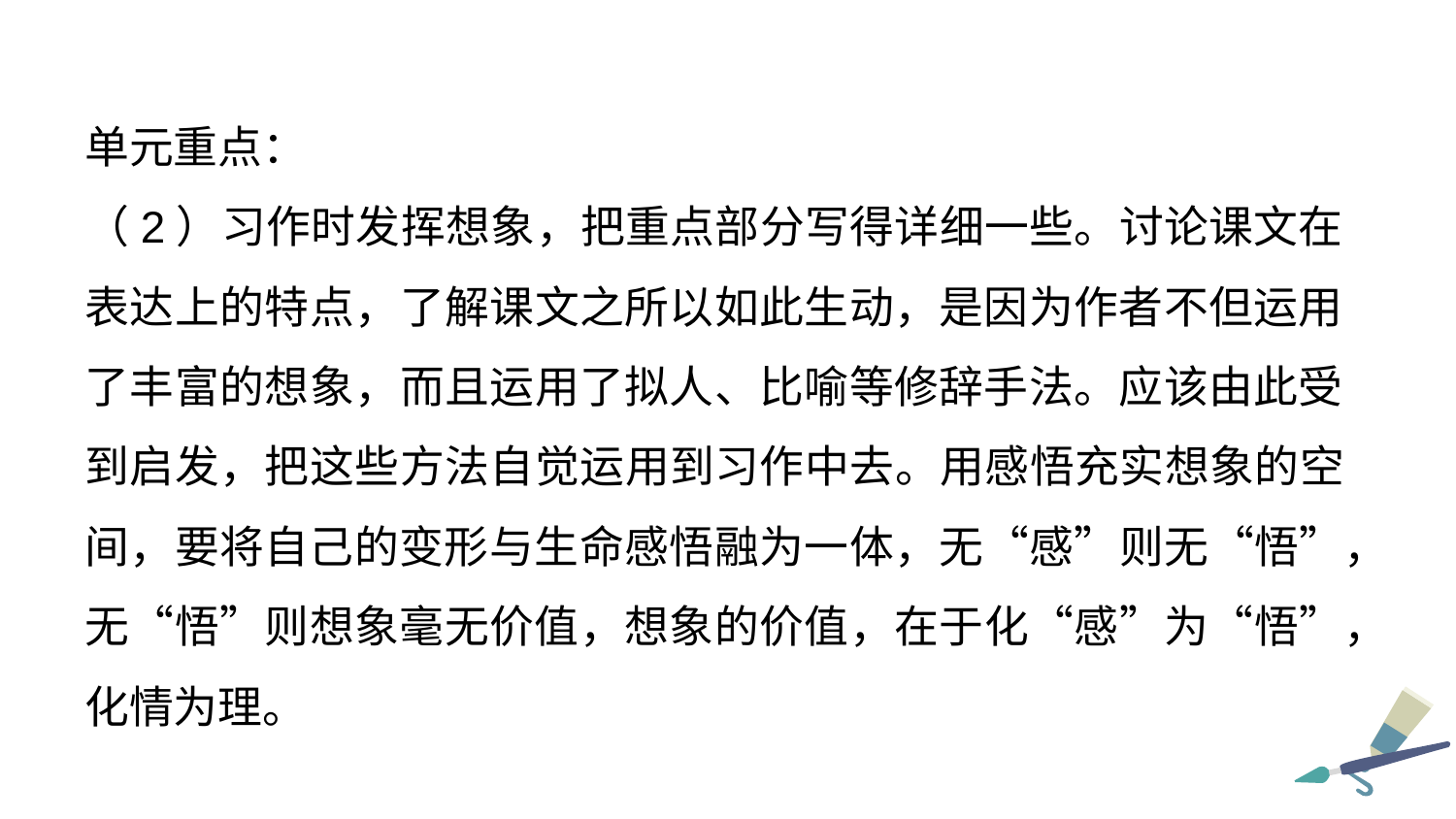

单元重点：
（2）习作时发挥想象，把重点部分写得详细一些。讨论课文在表达上的特点，了解课文之所以如此生动，是因为作者不但运用了丰富的想象，而且运用了拟人、比喻等修辞手法。应该由此受到启发，把这些方法自觉运用到习作中去。用感悟充实想象的空间，要将自己的变形与生命感悟融为一体，无“感”则无“悟”，无“悟”则想象毫无价值，想象的价值，在于化“感”为“悟”，化情为理。